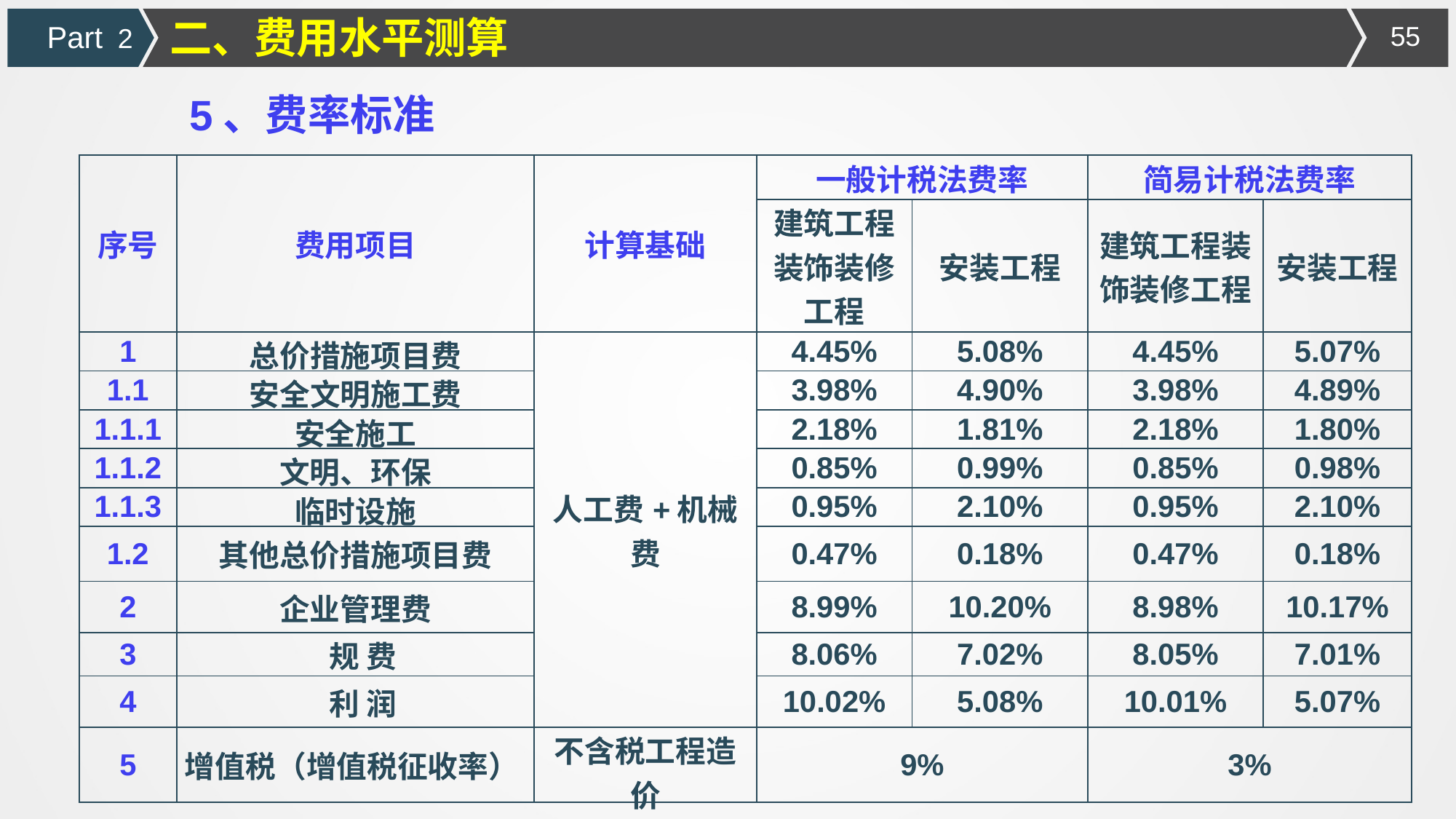

二、费用水平测算
Part  2
5、费率标准
| 序号 | 费用项目 | 计算基础 | 一般计税法费率 |  | 简易计税法费率 |  |
| --- | --- | --- | --- | --- | --- | --- |
|  |  |  | 建筑工程装饰装修工程 | 安装工程 | 建筑工程装饰装修工程 | 安装工程 |
| 1 | 总价措施项目费 | 人工费+机械费 | 4.45% | 5.08% | 4.45% | 5.07% |
| 1.1 | 安全文明施工费 |  | 3.98% | 4.90% | 3.98% | 4.89% |
| 1.1.1 | 安全施工 |  | 2.18% | 1.81% | 2.18% | 1.80% |
| 1.1.2 | 文明、环保 |  | 0.85% | 0.99% | 0.85% | 0.98% |
| 1.1.3 | 临时设施 |  | 0.95% | 2.10% | 0.95% | 2.10% |
| 1.2 | 其他总价措施项目费 |  | 0.47% | 0.18% | 0.47% | 0.18% |
| 2 | 企业管理费 |  | 8.99% | 10.20% | 8.98% | 10.17% |
| 3 | 规 费 |  | 8.06% | 7.02% | 8.05% | 7.01% |
| 4 | 利 润 |  | 10.02% | 5.08% | 10.01% | 5.07% |
| 5 | 增值税（增值税征收率） | 不含税工程造价 | 9% |  | 3% |  |